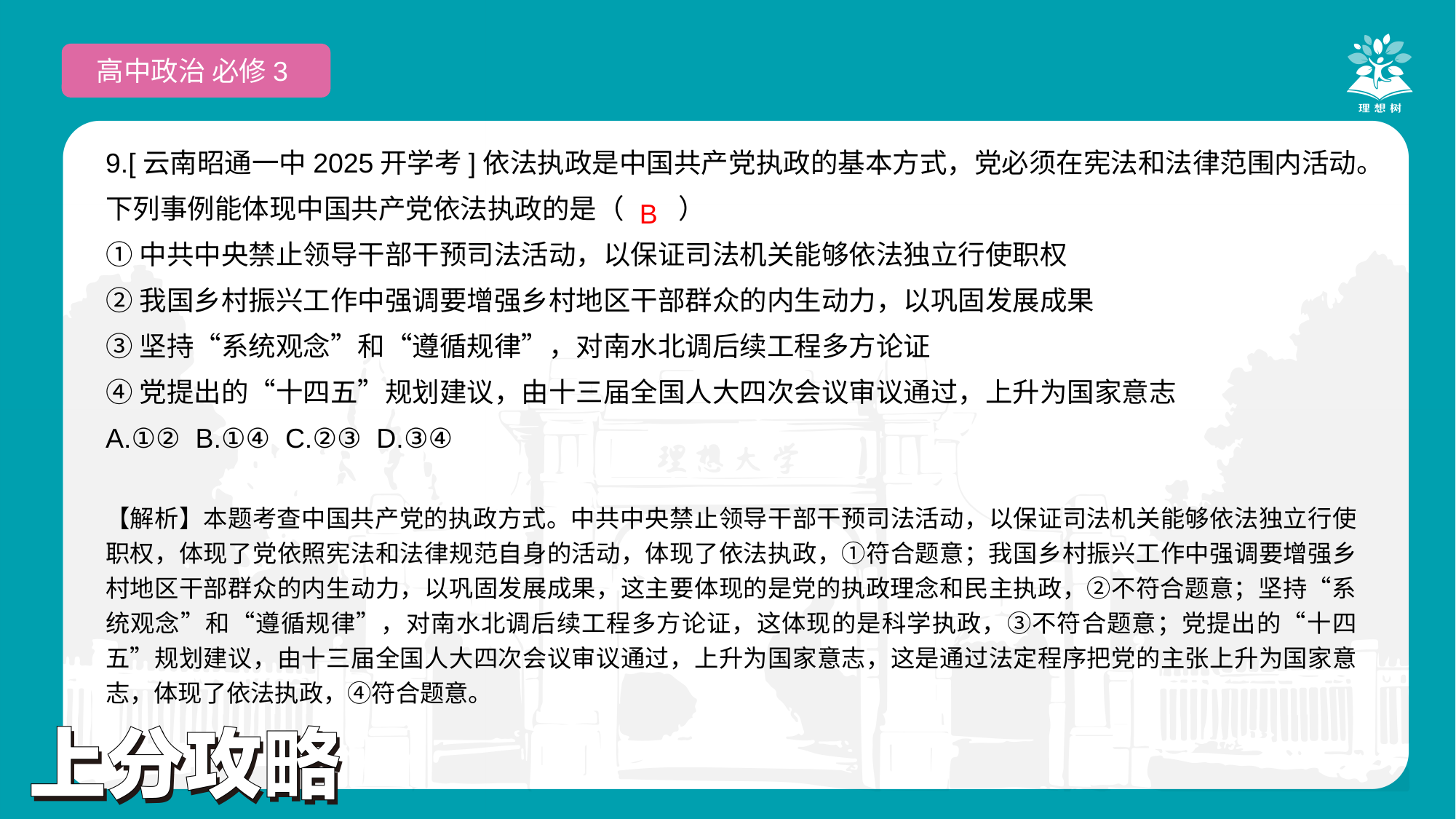

高中政治 必修3
9.[云南昭通一中2025开学考]依法执政是中国共产党执政的基本方式，党必须在宪法和法律范围内活动。下列事例能体现中国共产党依法执政的是（　　）
①中共中央禁止领导干部干预司法活动，以保证司法机关能够依法独立行使职权
②我国乡村振兴工作中强调要增强乡村地区干部群众的内生动力，以巩固发展成果
③坚持“系统观念”和“遵循规律”，对南水北调后续工程多方论证
④党提出的“十四五”规划建议，由十三届全国人大四次会议审议通过，上升为国家意志
A.①②  B.①④  C.②③  D.③④
 B
【解析】本题考查中国共产党的执政方式。中共中央禁止领导干部干预司法活动，以保证司法机关能够依法独立行使职权，体现了党依照宪法和法律规范自身的活动，体现了依法执政，①符合题意；我国乡村振兴工作中强调要增强乡村地区干部群众的内生动力，以巩固发展成果，这主要体现的是党的执政理念和民主执政，②不符合题意；坚持“系统观念”和“遵循规律”，对南水北调后续工程多方论证，这体现的是科学执政，③不符合题意；党提出的“十四五”规划建议，由十三届全国人大四次会议审议通过，上升为国家意志，这是通过法定程序把党的主张上升为国家意志，体现了依法执政，④符合题意。